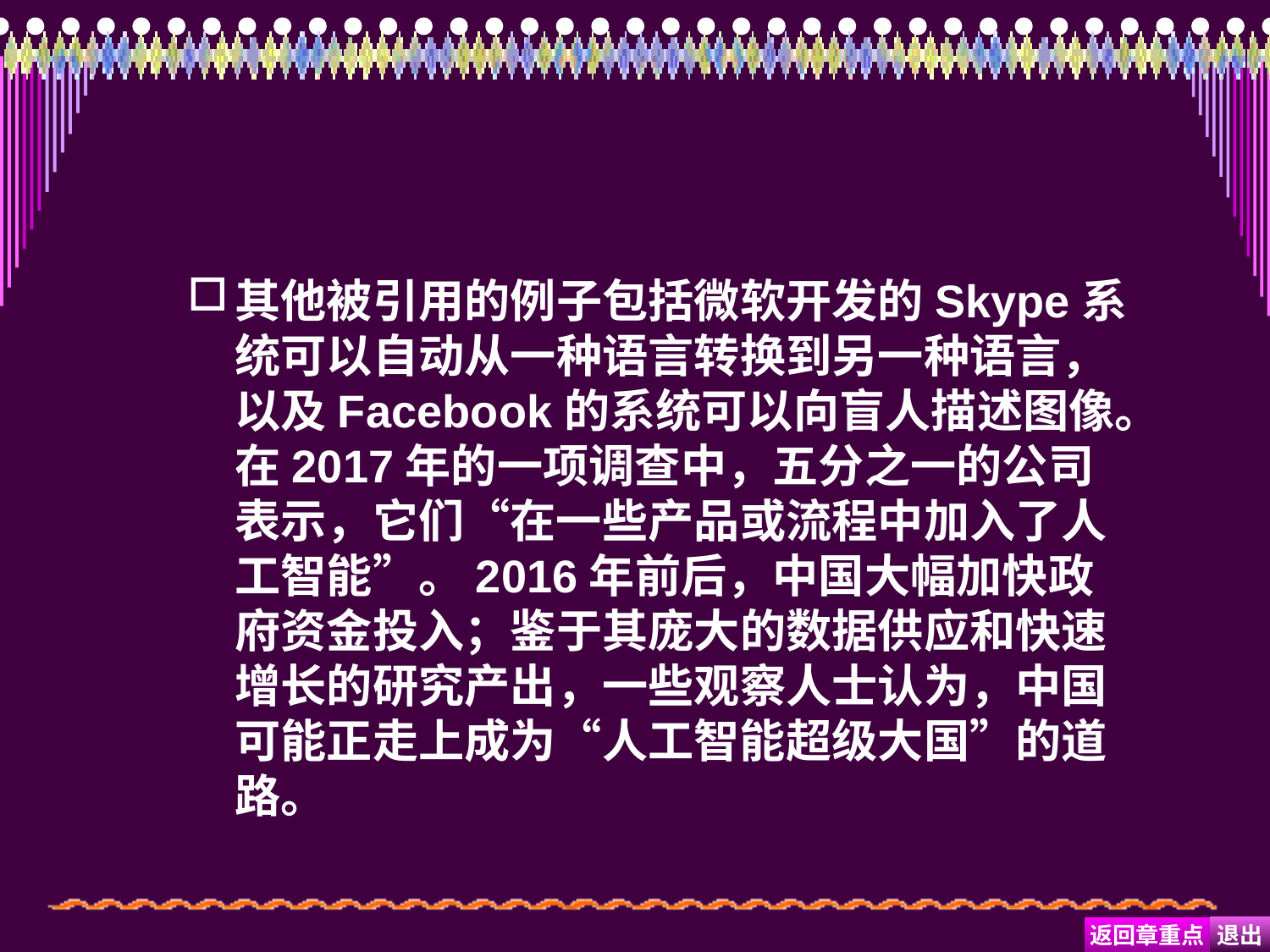

#
其他被引用的例子包括微软开发的Skype系统可以自动从一种语言转换到另一种语言，以及Facebook的系统可以向盲人描述图像。在2017年的一项调查中，五分之一的公司表示，它们“在一些产品或流程中加入了人工智能”。2016年前后，中国大幅加快政府资金投入；鉴于其庞大的数据供应和快速增长的研究产出，一些观察人士认为，中国可能正走上成为“人工智能超级大国”的道路。